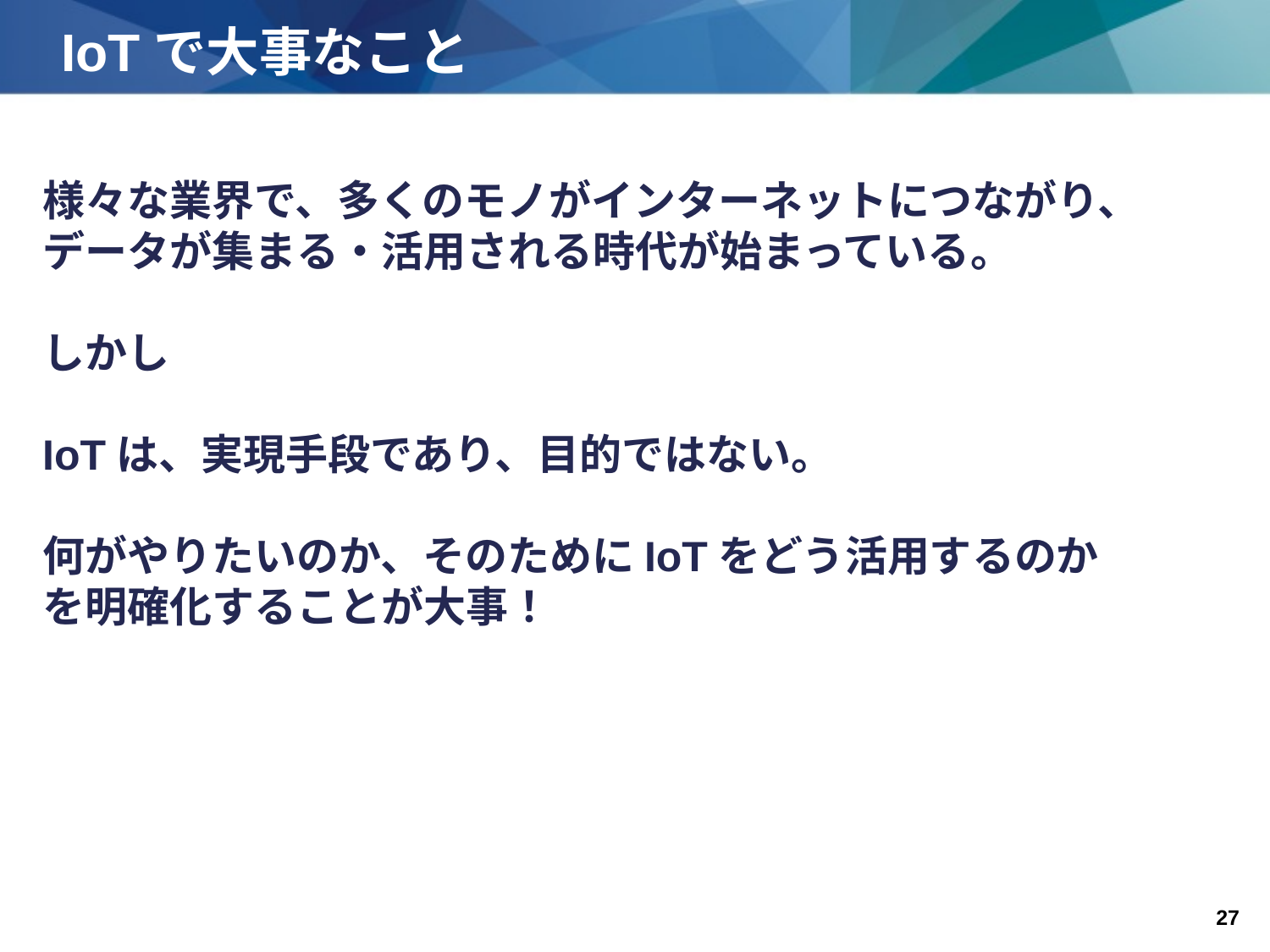

# IoTで大事なこと
様々な業界で、多くのモノがインターネットにつながり、
データが集まる・活用される時代が始まっている。

しかし

IoTは、実現手段であり、目的ではない。

何がやりたいのか、そのためにIoTをどう活用するのか
を明確化することが大事！
Copyright©2019　 西日本電信電話株式会社
- 27 -